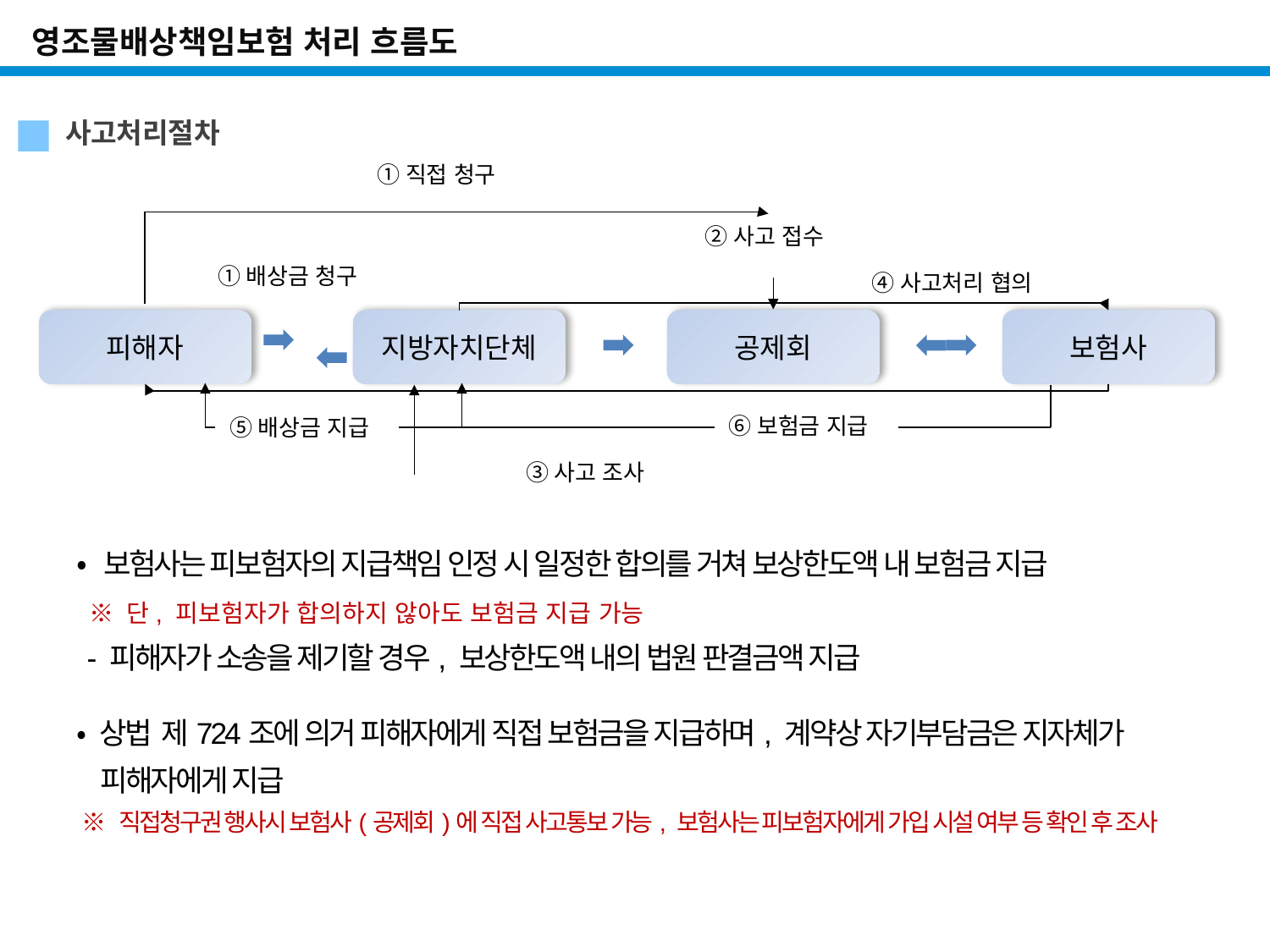

영조물배상책임보험 처리 흐름도
 사고처리절차

①직접 청구
②사고 접수
①배상금 청구
④사고처리 협의
피해자
지방자치단체
공제회
보험사

⑥보험금 지급
⑤배상금 지급
③사고 조사
 • 보험사는 피보험자의 지급책임 인정 시 일정한 합의를 거쳐 보상한도액 내 보험금 지급
   ※ 단, 피보험자가 합의하지 않아도 보험금 지급 가능
   - 피해자가 소송을 제기할 경우, 보상한도액 내의 법원 판결금액 지급
 • 상법  제724조에 의거 피해자에게 직접 보험금을 지급하며, 계약상 자기부담금은 지자체가
    피해자에게 지급
  ※ 직접청구권 행사시 보험사(공제회)에 직접 사고통보 가능, 보험사는 피보험자에게 가입 시설 여부 등 확인 후 조사